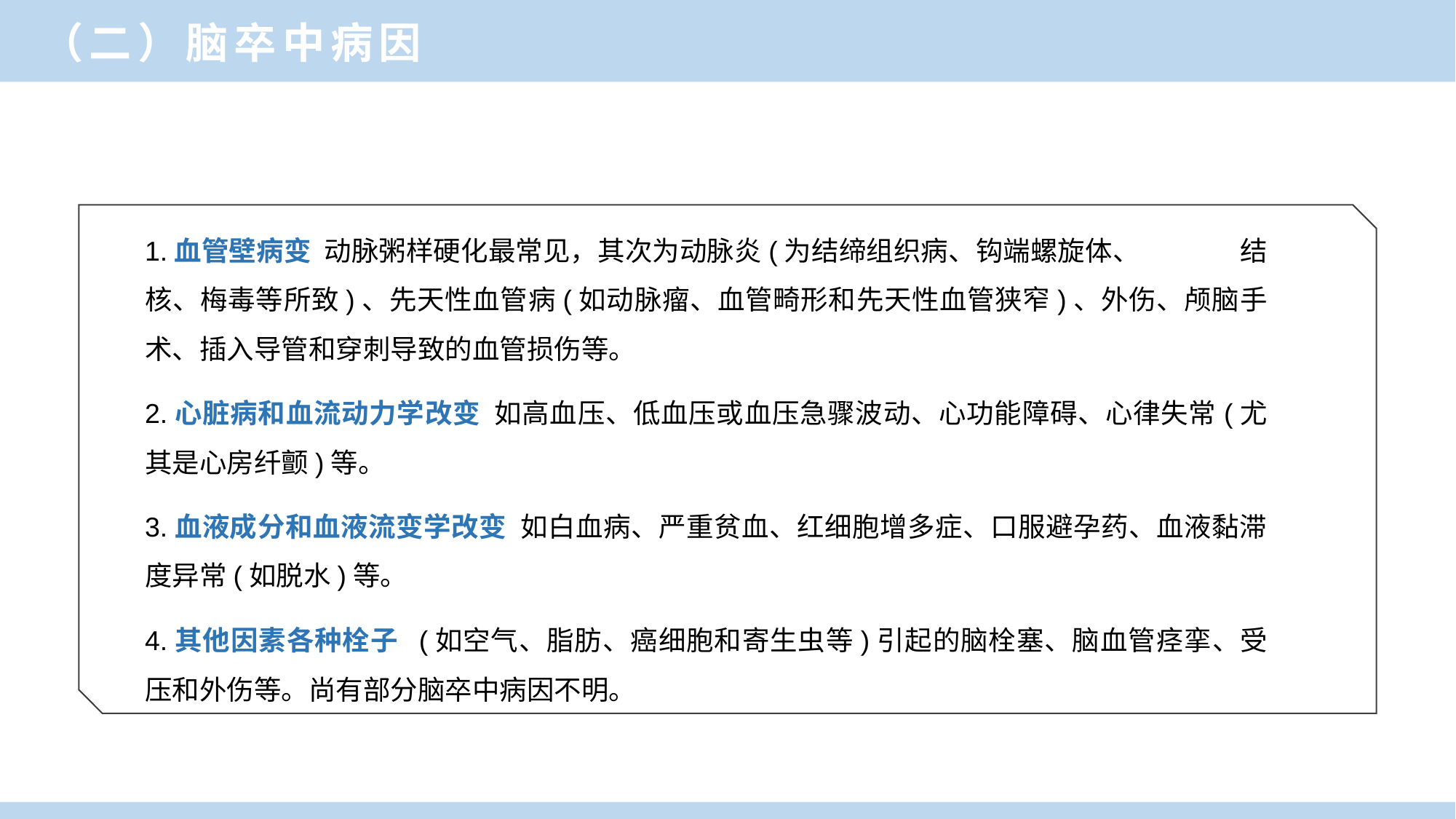

（二）脑卒中病因

1.血管壁病变  动脉粥样硬化最常见，其次为动脉炎(为结缔组织病、钩端螺旋体、	结核、梅毒等所致)、先天性血管病(如动脉瘤、血管畸形和先天性血管狭窄)、外伤、颅脑手术、插入导管和穿刺导致的血管损伤等。
2.心脏病和血流动力学改变  如高血压、低血压或血压急骤波动、心功能障碍、心律失常(尤其是心房纤颤)等。
3.血液成分和血液流变学改变  如白血病、严重贫血、红细胞增多症、口服避孕药、血液黏滞度异常(如脱水)等。
4.其他因素各种栓子  (如空气、脂肪、癌细胞和寄生虫等)引起的脑栓塞、脑血管痉挛、受压和外伤等。尚有部分脑卒中病因不明。